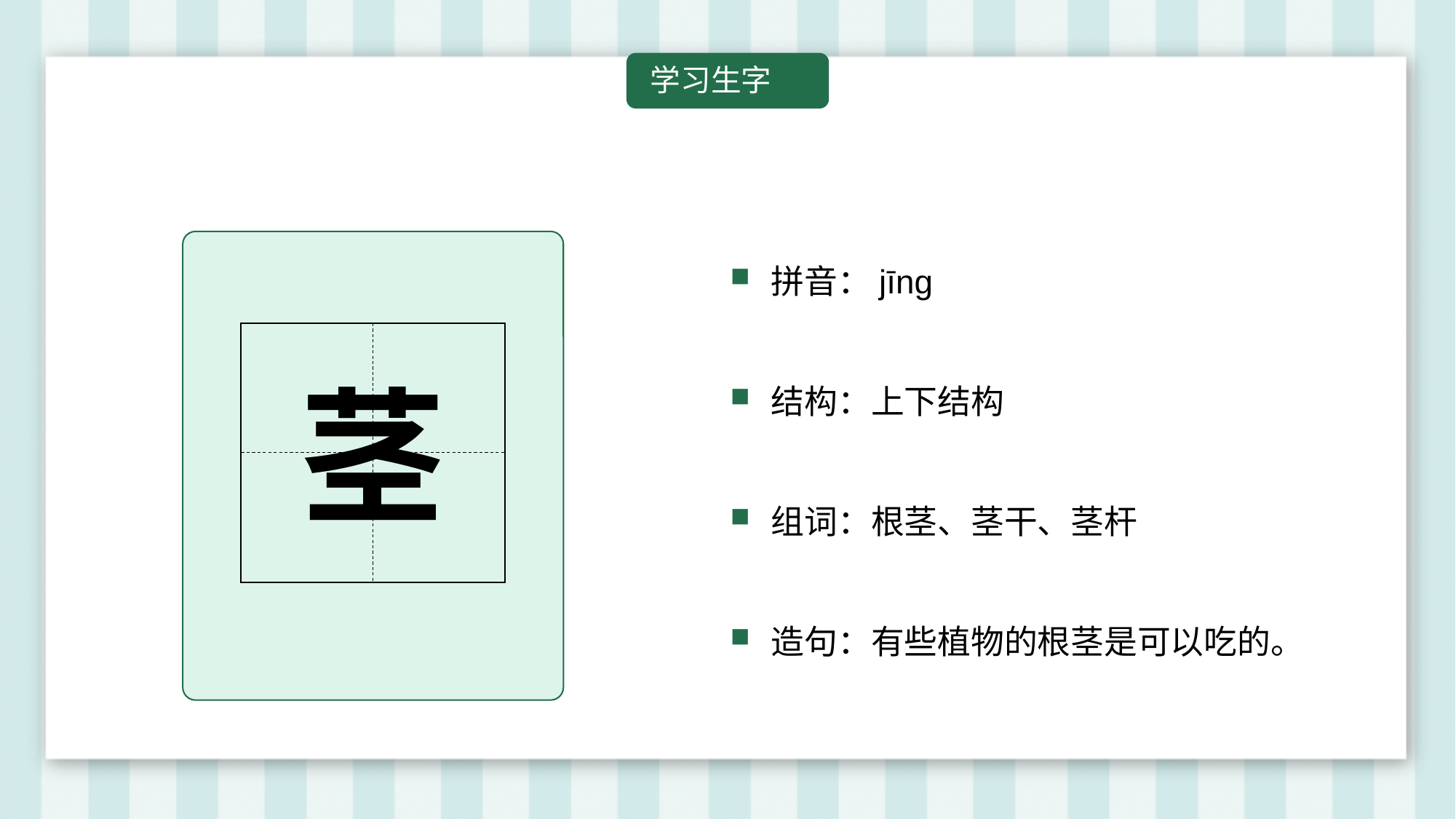

学习生字

茎
拼音：jīng

结构：上下结构

组词：根茎、茎干、茎杆

造句：有些植物的根茎是可以吃的。